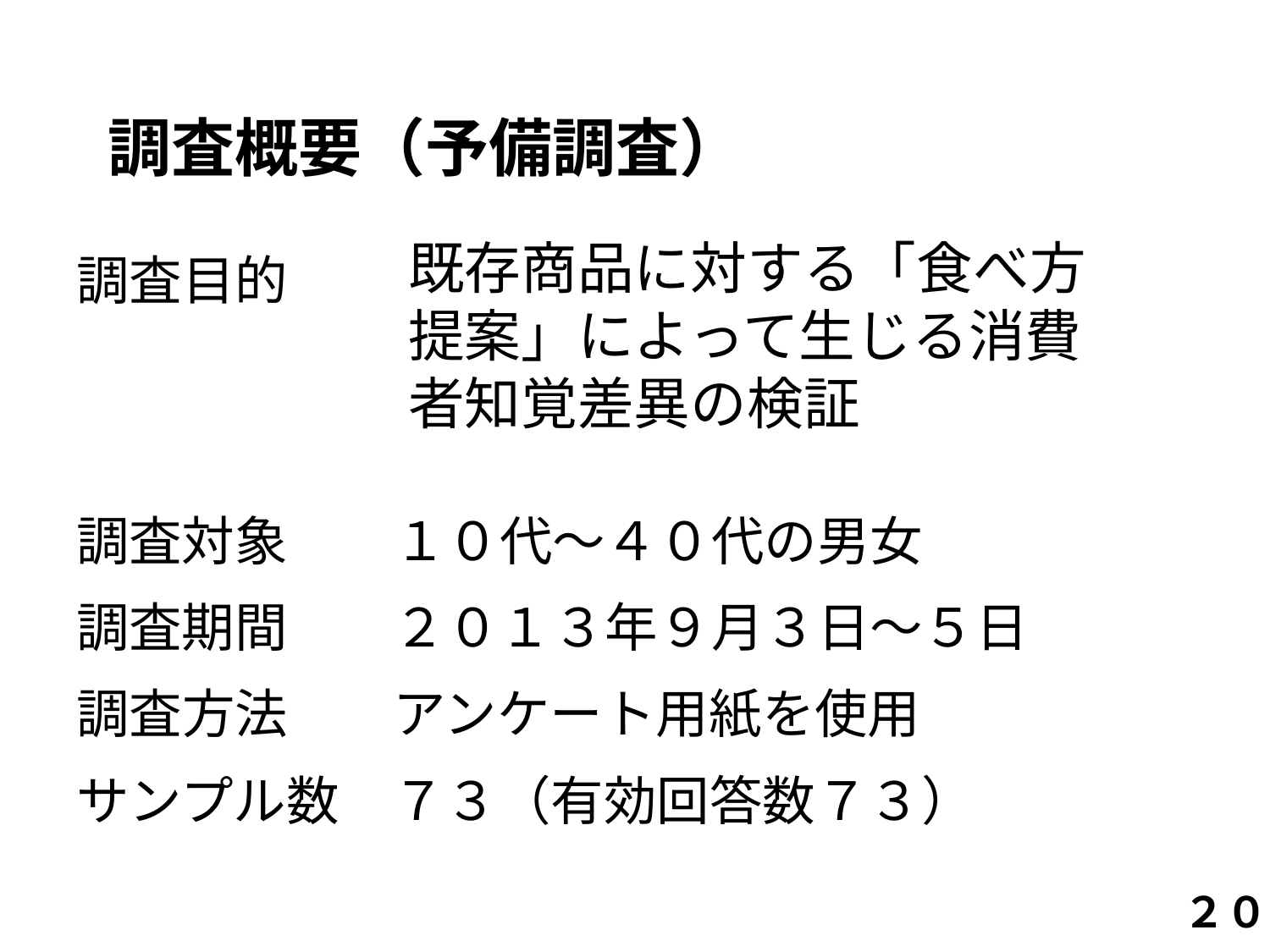

# 調査概要（予備調査）
調査目的

調査対象　　１０代〜４０代の男女
調査期間　　２０１３年９月３日〜５日
調査方法　　アンケート用紙を使用
サンプル数　７３（有効回答数７３）

既存商品に対する「食べ方提案」によって生じる消費者知覚差異の検証

２０